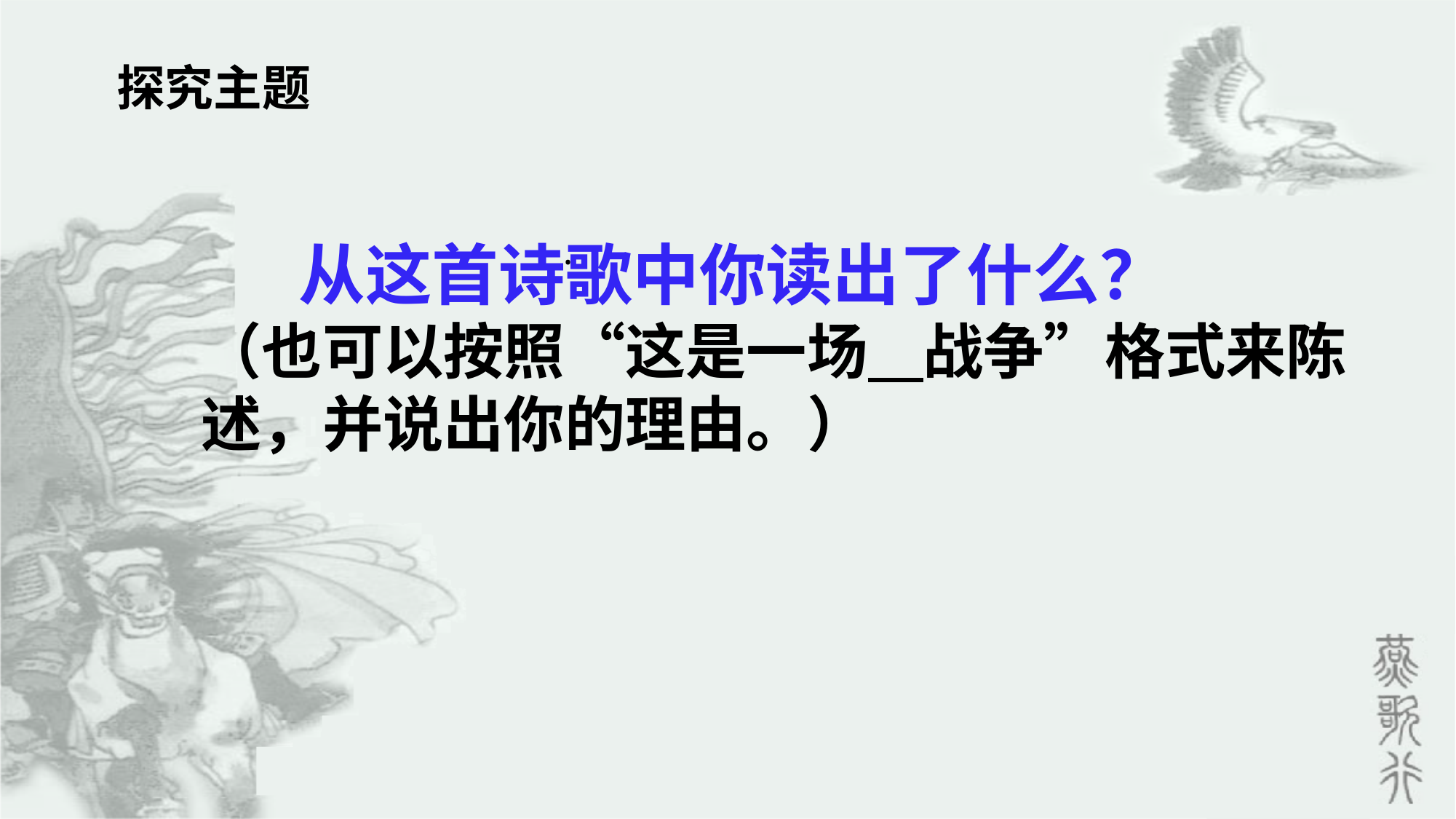

探究主题

.

      从这首诗歌中你读出了什么？
（也可以按照“这是一场    战争”格式来陈述，并说出你的理由。）